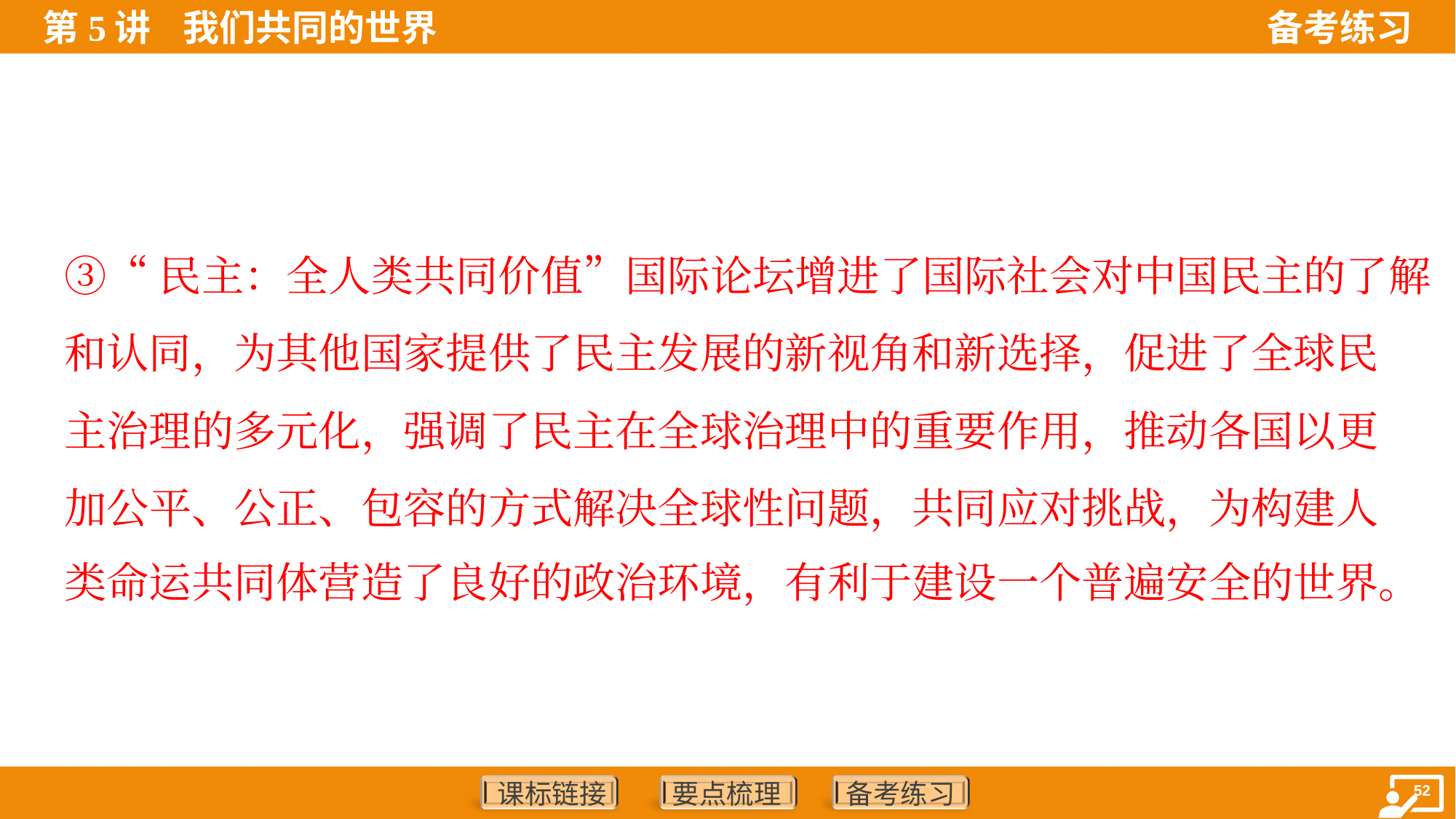

③“民主：全人类共同价值”国际论坛增进了国际社会对中国民主的了解
和认同，为其他国家提供了民主发展的新视角和新选择，促进了全球民
主治理的多元化，强调了民主在全球治理中的重要作用，推动各国以更
加公平、公正、包容的方式解决全球性问题，共同应对挑战，为构建人
类命运共同体营造了良好的政治环境，有利于建设一个普遍安全的世界。